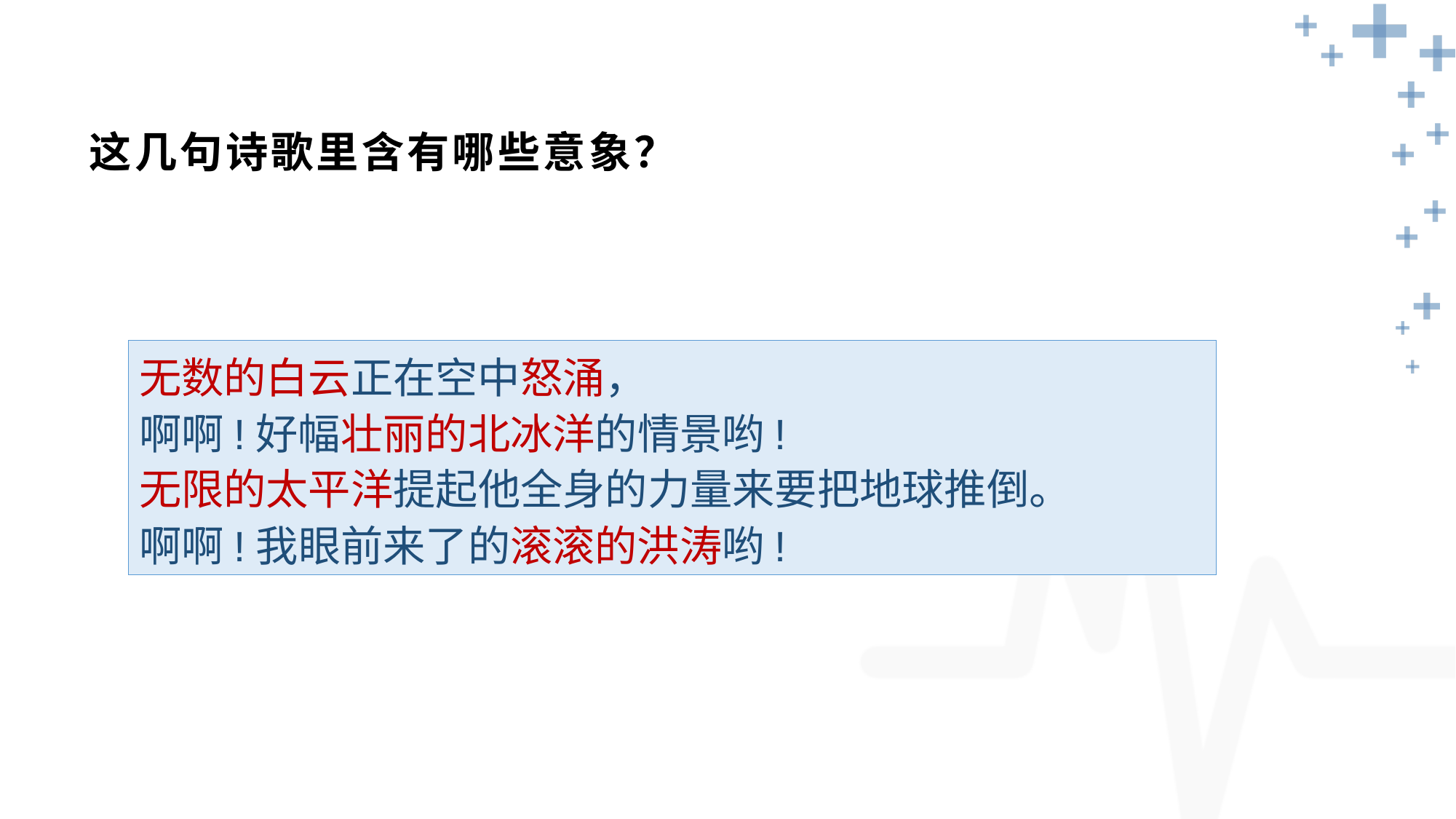

# 这几句诗歌里含有哪些意象？
无数的白云正在空中怒涌，
啊啊!好幅壮丽的北冰洋的情景哟!
无限的太平洋提起他全身的力量来要把地球推倒。
啊啊!我眼前来了的滚滚的洪涛哟!